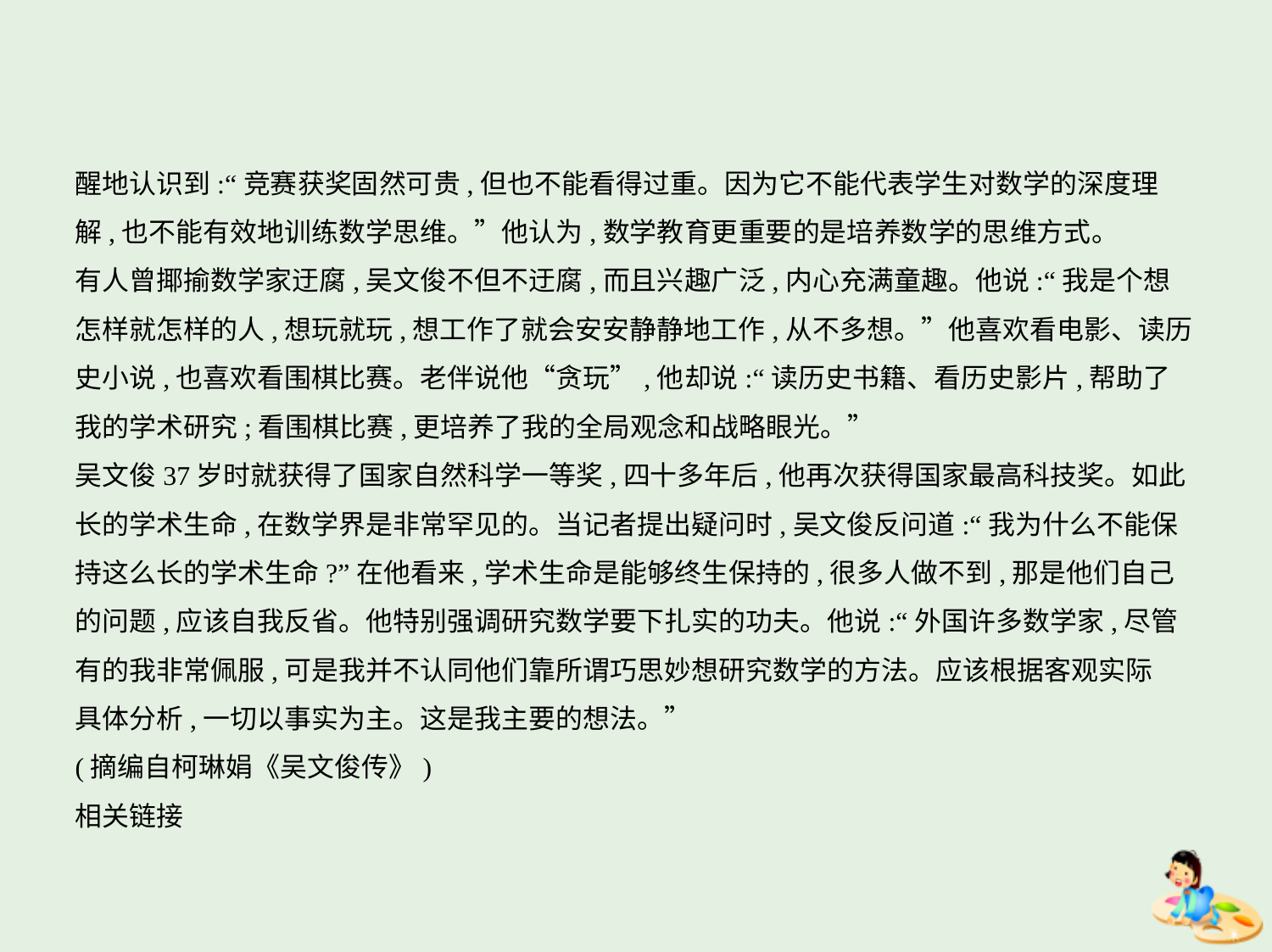

醒地认识到:“竞赛获奖固然可贵,但也不能看得过重。因为它不能代表学生对数学的深度理
解,也不能有效地训练数学思维。”他认为,数学教育更重要的是培养数学的思维方式。
有人曾揶揄数学家迂腐,吴文俊不但不迂腐,而且兴趣广泛,内心充满童趣。他说:“我是个想
怎样就怎样的人,想玩就玩,想工作了就会安安静静地工作,从不多想。”他喜欢看电影、读历
史小说,也喜欢看围棋比赛。老伴说他“贪玩”,他却说:“读历史书籍、看历史影片,帮助了
我的学术研究;看围棋比赛,更培养了我的全局观念和战略眼光。”
吴文俊37岁时就获得了国家自然科学一等奖,四十多年后,他再次获得国家最高科技奖。如此
长的学术生命,在数学界是非常罕见的。当记者提出疑问时,吴文俊反问道:“我为什么不能保
持这么长的学术生命?”在他看来,学术生命是能够终生保持的,很多人做不到,那是他们自己
的问题,应该自我反省。他特别强调研究数学要下扎实的功夫。他说:“外国许多数学家,尽管
有的我非常佩服,可是我并不认同他们靠所谓巧思妙想研究数学的方法。应该根据客观实际
具体分析,一切以事实为主。这是我主要的想法。”
(摘编自柯琳娟《吴文俊传》)
相关链接